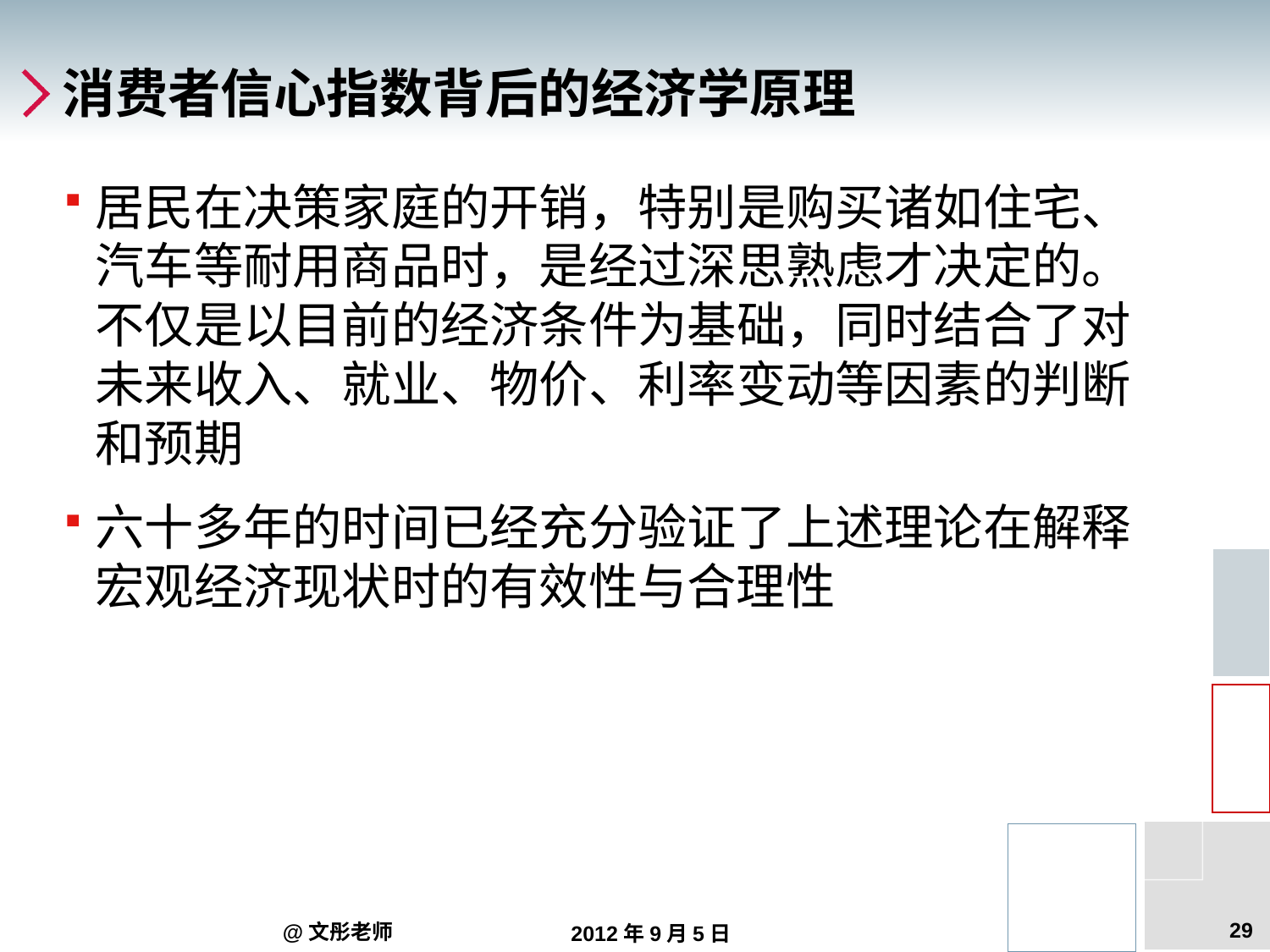

# 消费者信心指数背后的经济学原理
居民在决策家庭的开销，特别是购买诸如住宅、汽车等耐用商品时，是经过深思熟虑才决定的。不仅是以目前的经济条件为基础，同时结合了对未来收入、就业、物价、利率变动等因素的判断和预期
六十多年的时间已经充分验证了上述理论在解释宏观经济现状时的有效性与合理性
29
@文彤老师

2012年9月5日